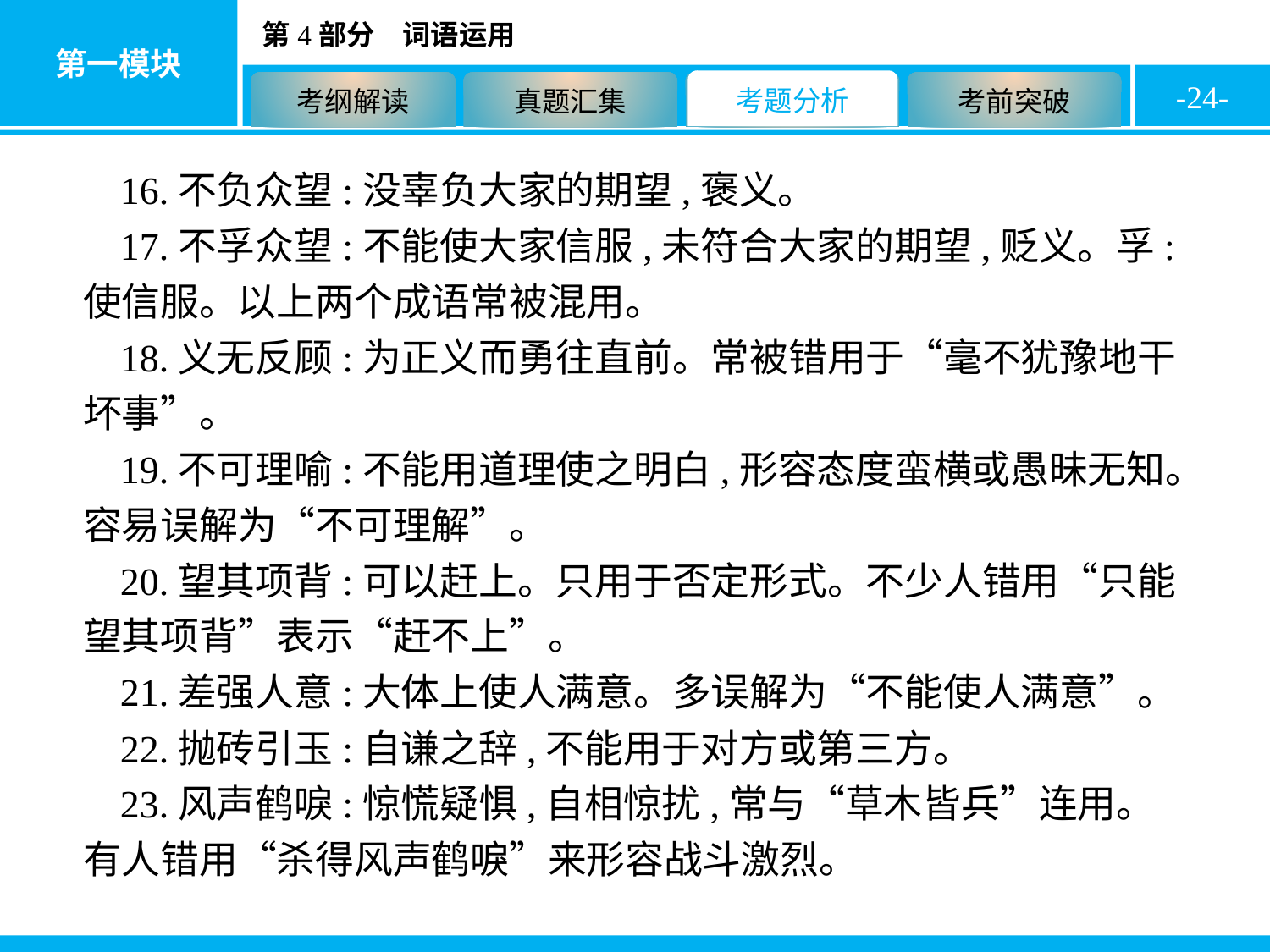

-24-
16.不负众望:没辜负大家的期望,褒义。
17.不孚众望:不能使大家信服,未符合大家的期望,贬义。孚:使信服。以上两个成语常被混用。
18.义无反顾:为正义而勇往直前。常被错用于“毫不犹豫地干坏事”。
19.不可理喻:不能用道理使之明白,形容态度蛮横或愚昧无知。容易误解为“不可理解”。
20.望其项背:可以赶上。只用于否定形式。不少人错用“只能望其项背”表示“赶不上”。
21.差强人意:大体上使人满意。多误解为“不能使人满意”。
22.抛砖引玉:自谦之辞,不能用于对方或第三方。
23.风声鹤唳:惊慌疑惧,自相惊扰,常与“草木皆兵”连用。有人错用“杀得风声鹤唳”来形容战斗激烈。